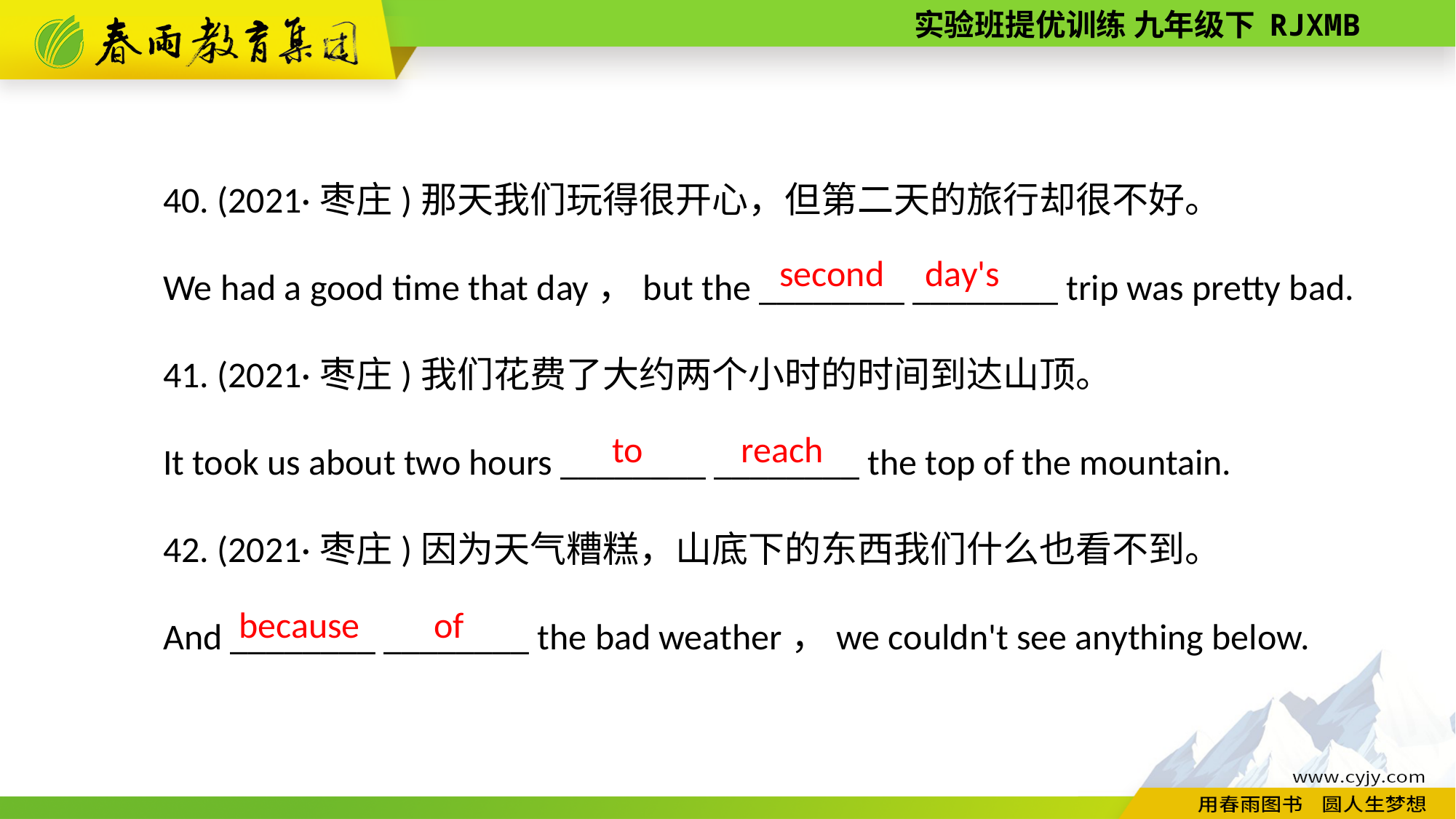

40. (2021·枣庄)那天我们玩得很开心，但第二天的旅行却很不好。
We had a good time that day，but the ________ ________ trip was pretty bad.
41. (2021·枣庄)我们花费了大约两个小时的时间到达山顶。
It took us about two hours ________ ________ the top of the mountain.
42. (2021·枣庄)因为天气糟糕，山底下的东西我们什么也看不到。
And ________ ________ the bad weather，we couldn't see anything below.
second     day's
 to            reach
because         of